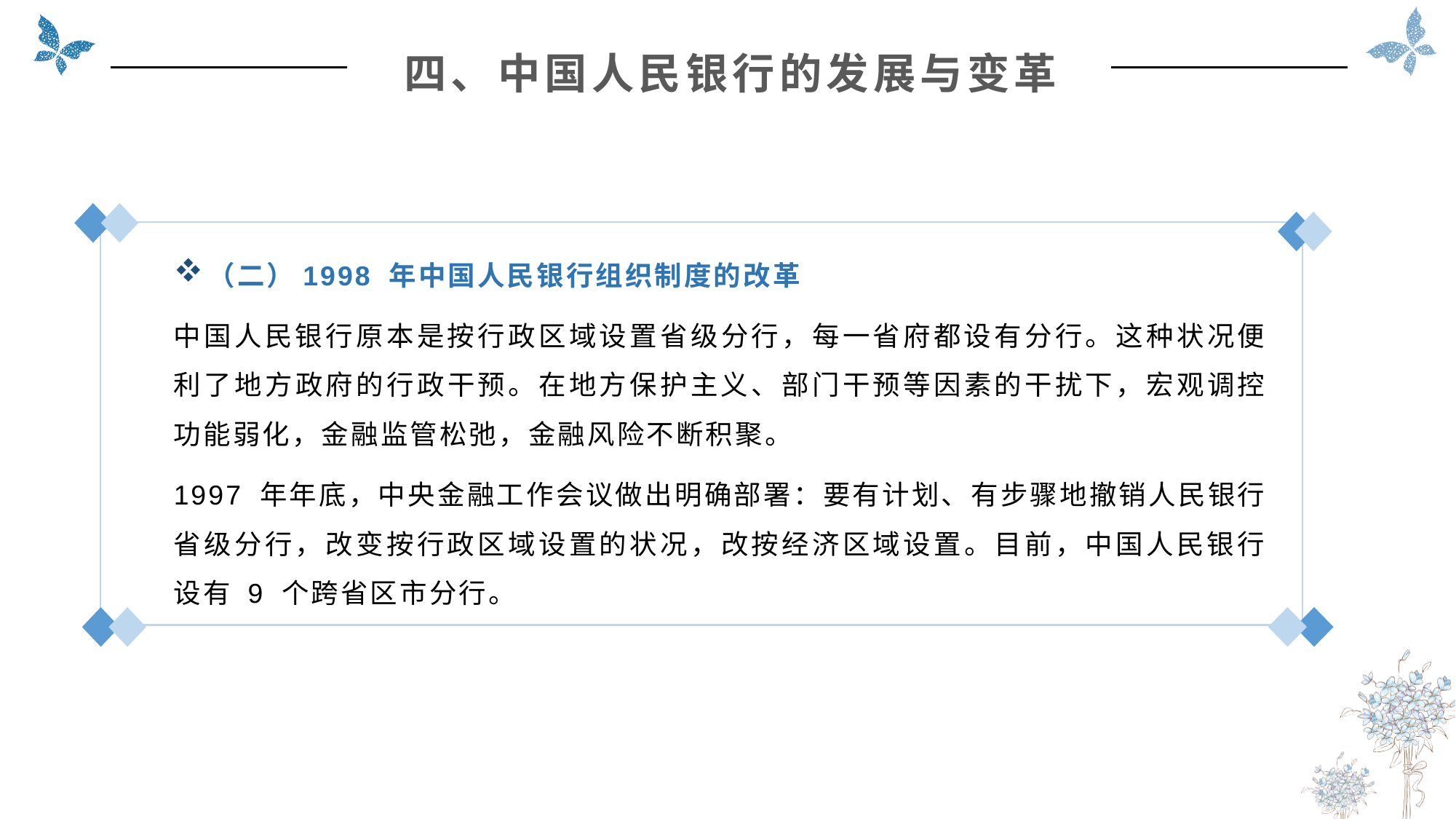

四、中国人民银行的发展与变革

（二）1998 年中国人民银行组织制度的改革
中国人民银行原本是按行政区域设置省级分行，每一省府都设有分行。这种状况便利了地方政府的行政干预。在地方保护主义、部门干预等因素的干扰下，宏观调控功能弱化，金融监管松弛，金融风险不断积聚。
1997 年年底，中央金融工作会议做出明确部署：要有计划、有步骤地撤销人民银行省级分行，改变按行政区域设置的状况，改按经济区域设置。目前，中国人民银行设有 9 个跨省区市分行。